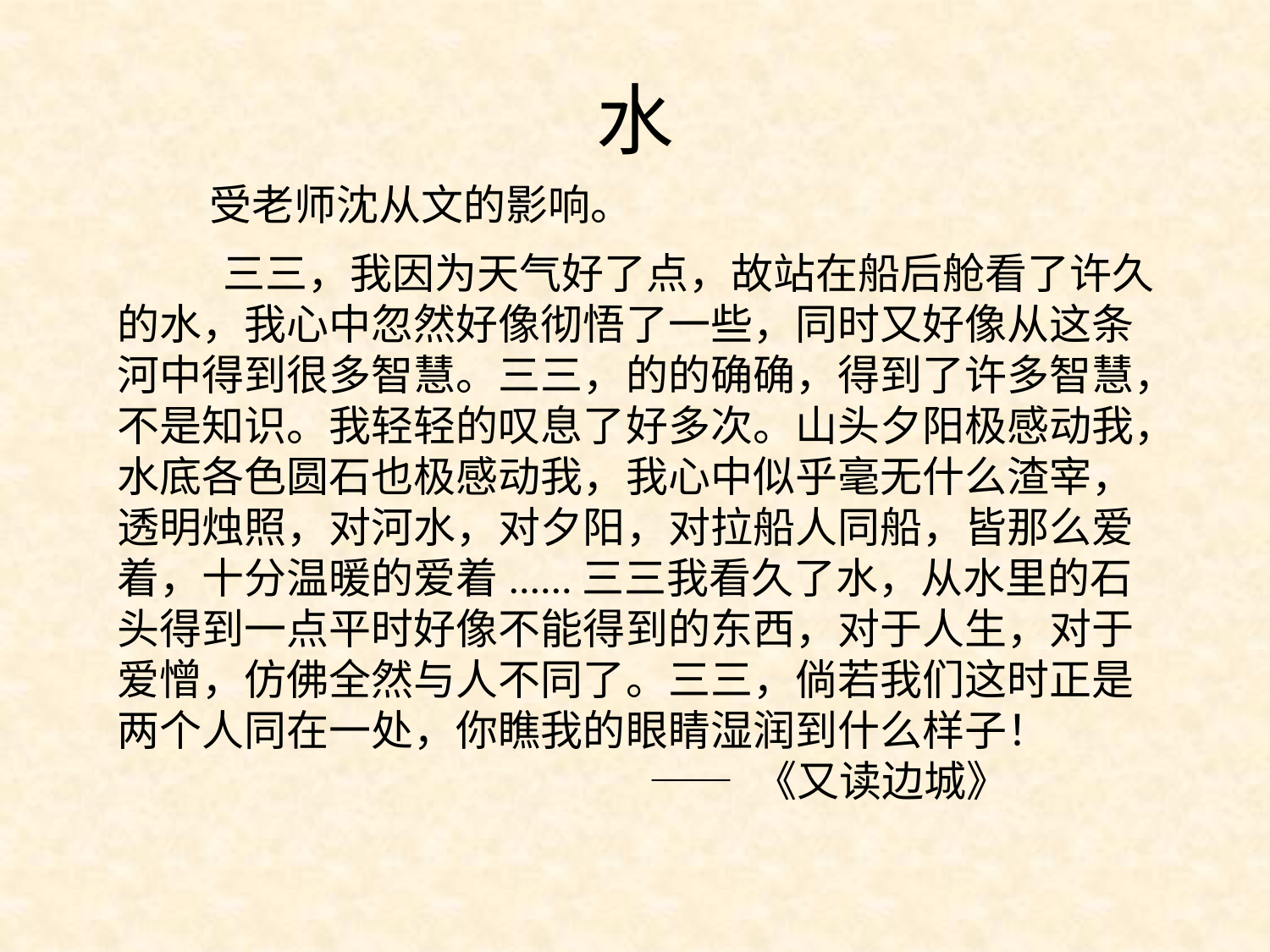

# 水
受老师沈从文的影响。
          三三，我因为天气好了点，故站在船后舱看了许久的水，我心中忽然好像彻悟了一些，同时又好像从这条河中得到很多智慧。三三，的的确确，得到了许多智慧，不是知识。我轻轻的叹息了好多次。山头夕阳极感动我，水底各色圆石也极感动我，我心中似乎毫无什么渣宰，透明烛照，对河水，对夕阳，对拉船人同船，皆那么爱着，十分温暖的爱着......三三我看久了水，从水里的石头得到一点平时好像不能得到的东西，对于人生，对于爱憎，仿佛全然与人不同了。三三，倘若我们这时正是两个人同在一处，你瞧我的眼睛湿润到什么样子！
                                                        —— 《又读边城》